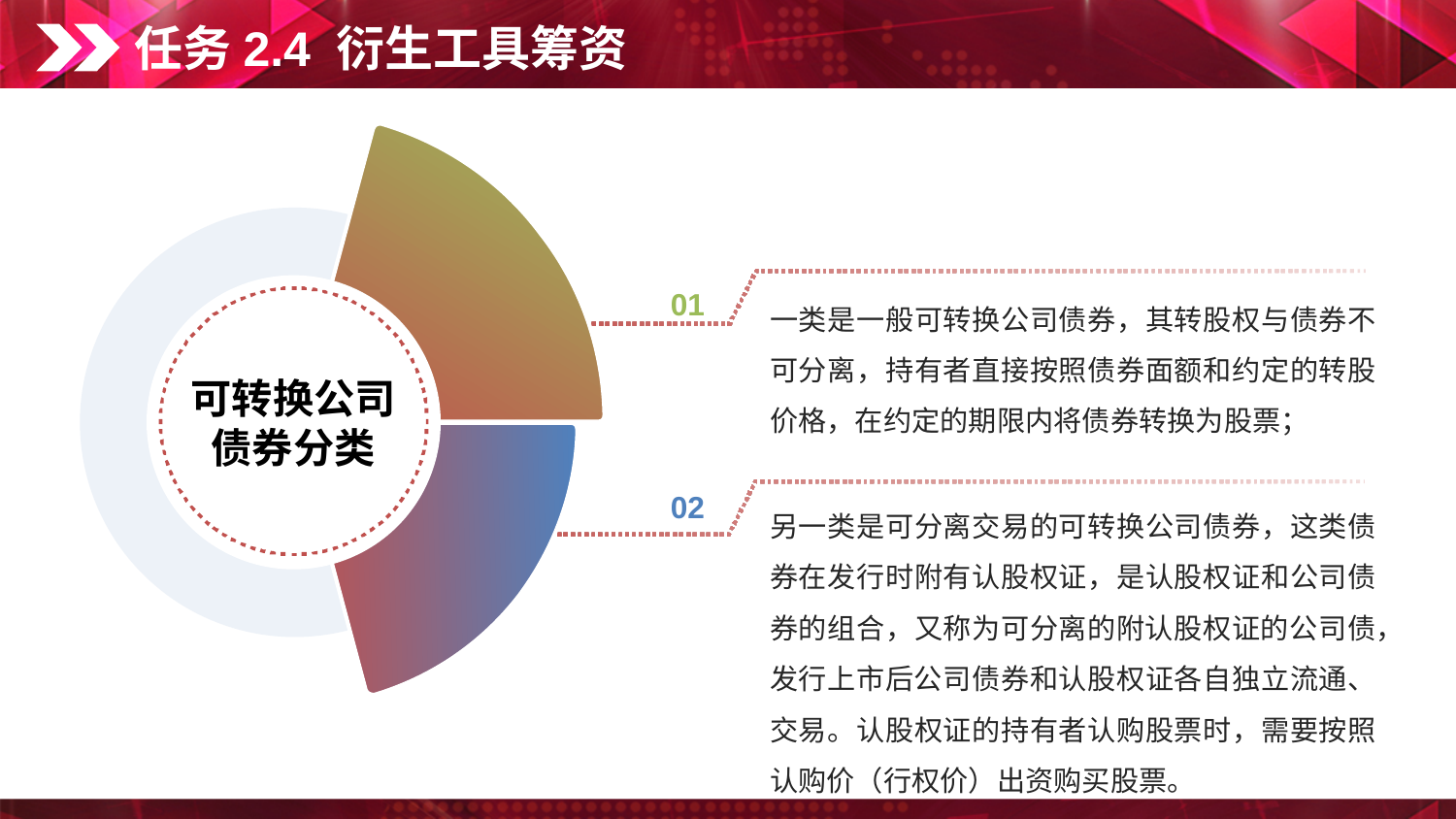

任务2.4 衍生工具筹资

可转换公司债券分类
01
一类是一般可转换公司债券，其转股权与债券不可分离，持有者直接按照债券面额和约定的转股价格，在约定的期限内将债券转换为股票；

02

另一类是可分离交易的可转换公司债券，这类债券在发行时附有认股权证，是认股权证和公司债券的组合，又称为可分离的附认股权证的公司债，发行上市后公司债券和认股权证各自独立流通、交易。认股权证的持有者认购股票时，需要按照认购价（行权价）出资购买股票。